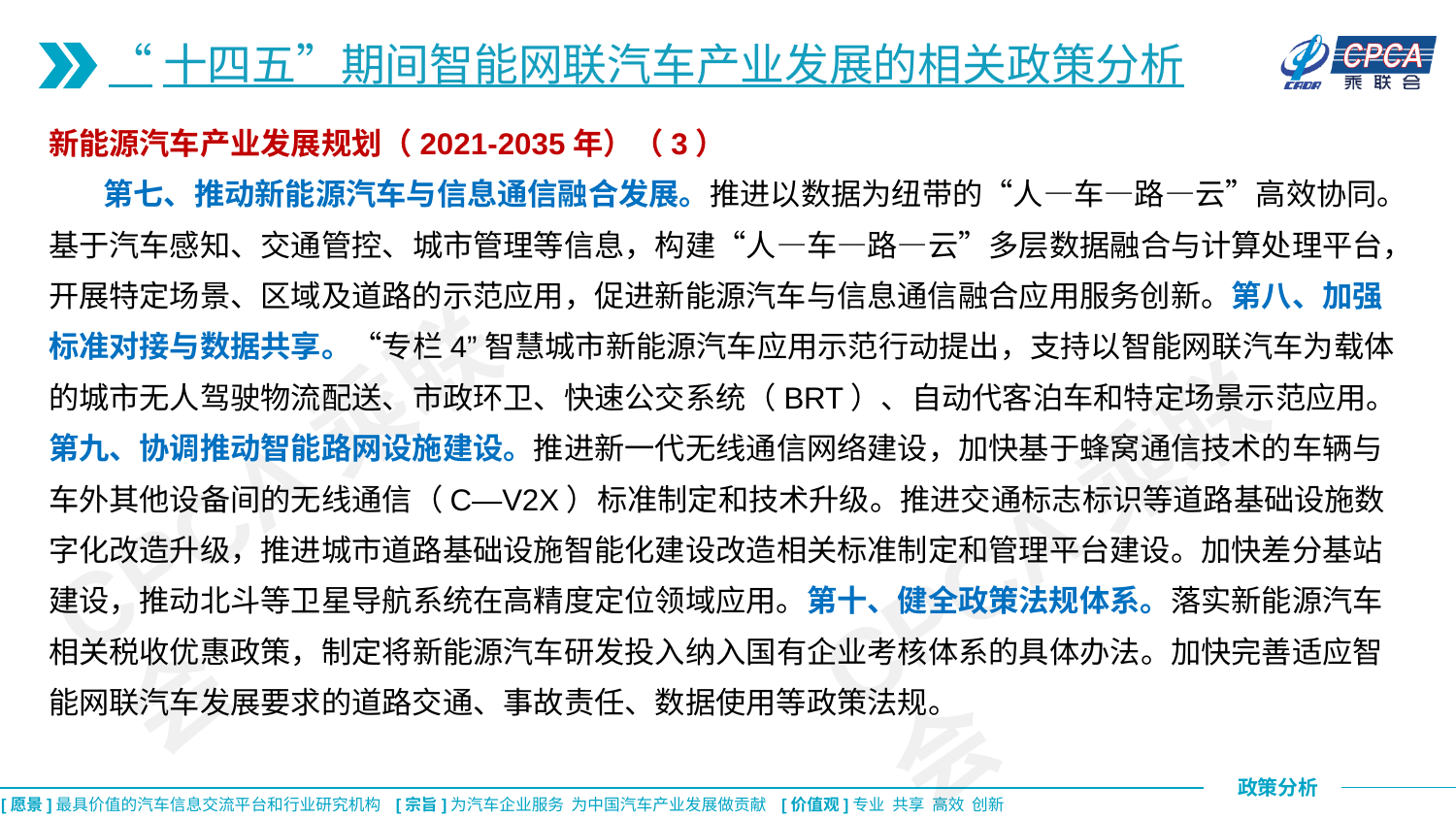

“十四五”期间智能网联汽车产业发展的相关政策分析
新能源汽车产业发展规划（2021-2035年）（3）
       第七、推动新能源汽车与信息通信融合发展。推进以数据为纽带的“人—车—路—云”高效协同。基于汽车感知、交通管控、城市管理等信息，构建“人—车—路—云”多层数据融合与计算处理平台，开展特定场景、区域及道路的示范应用，促进新能源汽车与信息通信融合应用服务创新。第八、加强标准对接与数据共享。“专栏4”智慧城市新能源汽车应用示范行动提出，支持以智能网联汽车为载体的城市无人驾驶物流配送、市政环卫、快速公交系统（BRT）、自动代客泊车和特定场景示范应用。第九、协调推动智能路网设施建设。推进新一代无线通信网络建设，加快基于蜂窝通信技术的车辆与车外其他设备间的无线通信（C—V2X）标准制定和技术升级。推进交通标志标识等道路基础设施数字化改造升级，推进城市道路基础设施智能化建设改造相关标准制定和管理平台建设。加快差分基站建设，推动北斗等卫星导航系统在高精度定位领域应用。第十、健全政策法规体系。落实新能源汽车相关税收优惠政策，制定将新能源汽车研发投入纳入国有企业考核体系的具体办法。加快完善适应智能网联汽车发展要求的道路交通、事故责任、数据使用等政策法规。
CPCA乘联会
CPCA乘联会